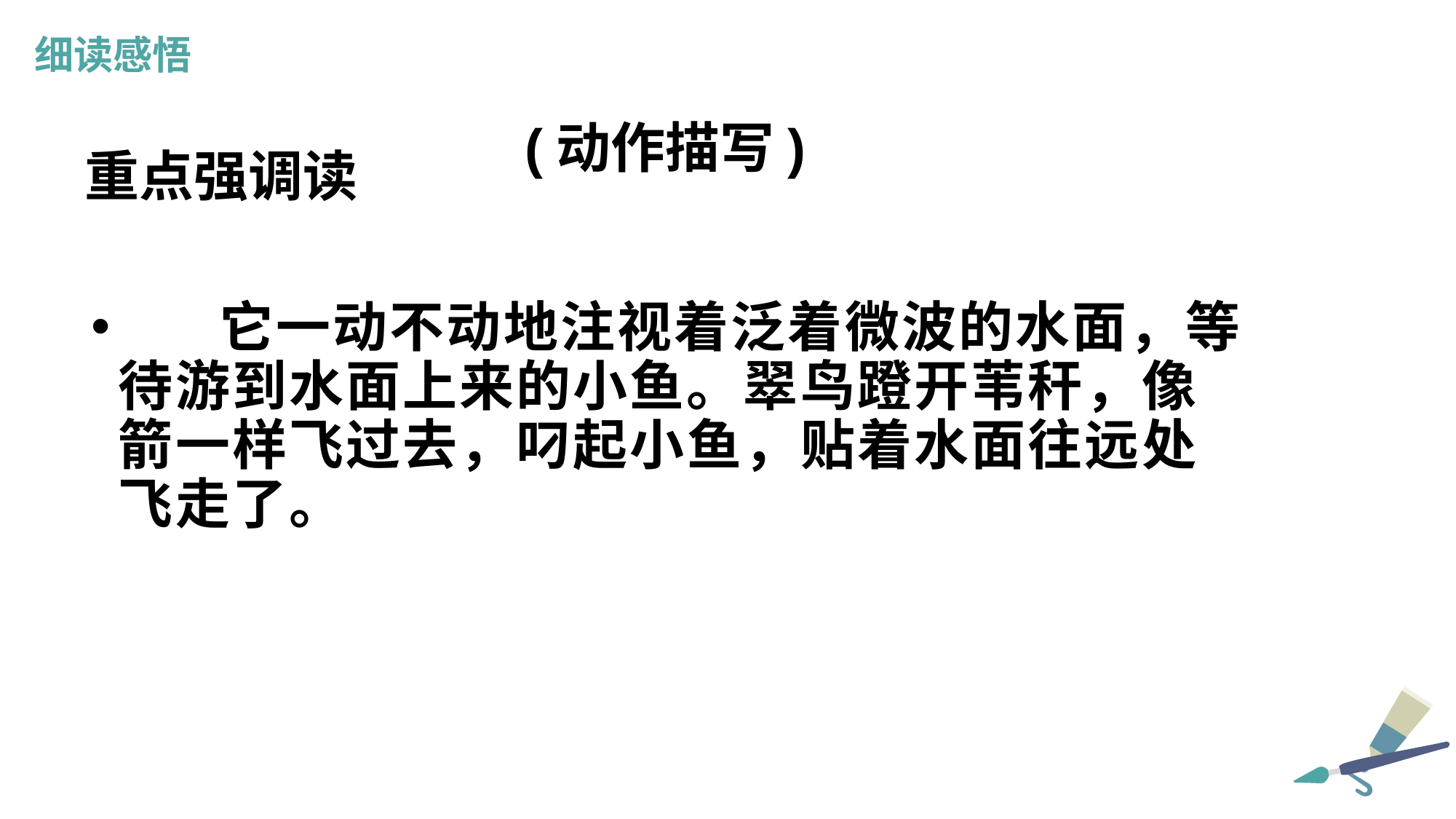

细读感悟
(动作描写)
重点强调读

      它一动不动地注视着泛着微波的水面，等待游到水面上来的小鱼。翠鸟蹬开苇秆，像箭一样飞过去，叼起小鱼，贴着水面往远处飞走了。